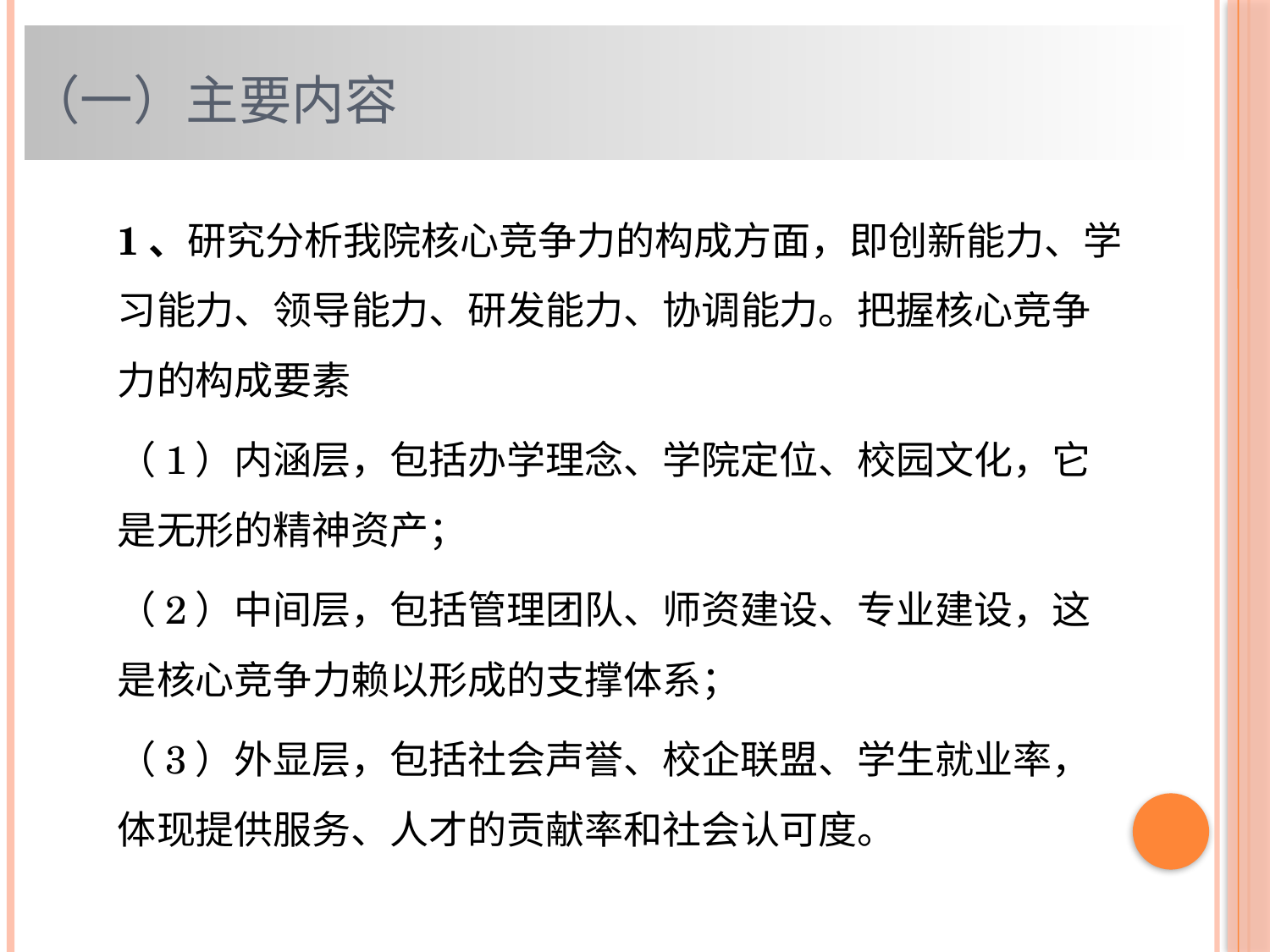

# （一）主要内容

1、研究分析我院核心竞争力的构成方面，即创新能力、学习能力、领导能力、研发能力、协调能力。把握核心竞争力的构成要素
（1）内涵层，包括办学理念、学院定位、校园文化，它是无形的精神资产；
（2）中间层，包括管理团队、师资建设、专业建设，这是核心竞争力赖以形成的支撑体系；
（3）外显层，包括社会声誉、校企联盟、学生就业率，体现提供服务、人才的贡献率和社会认可度。